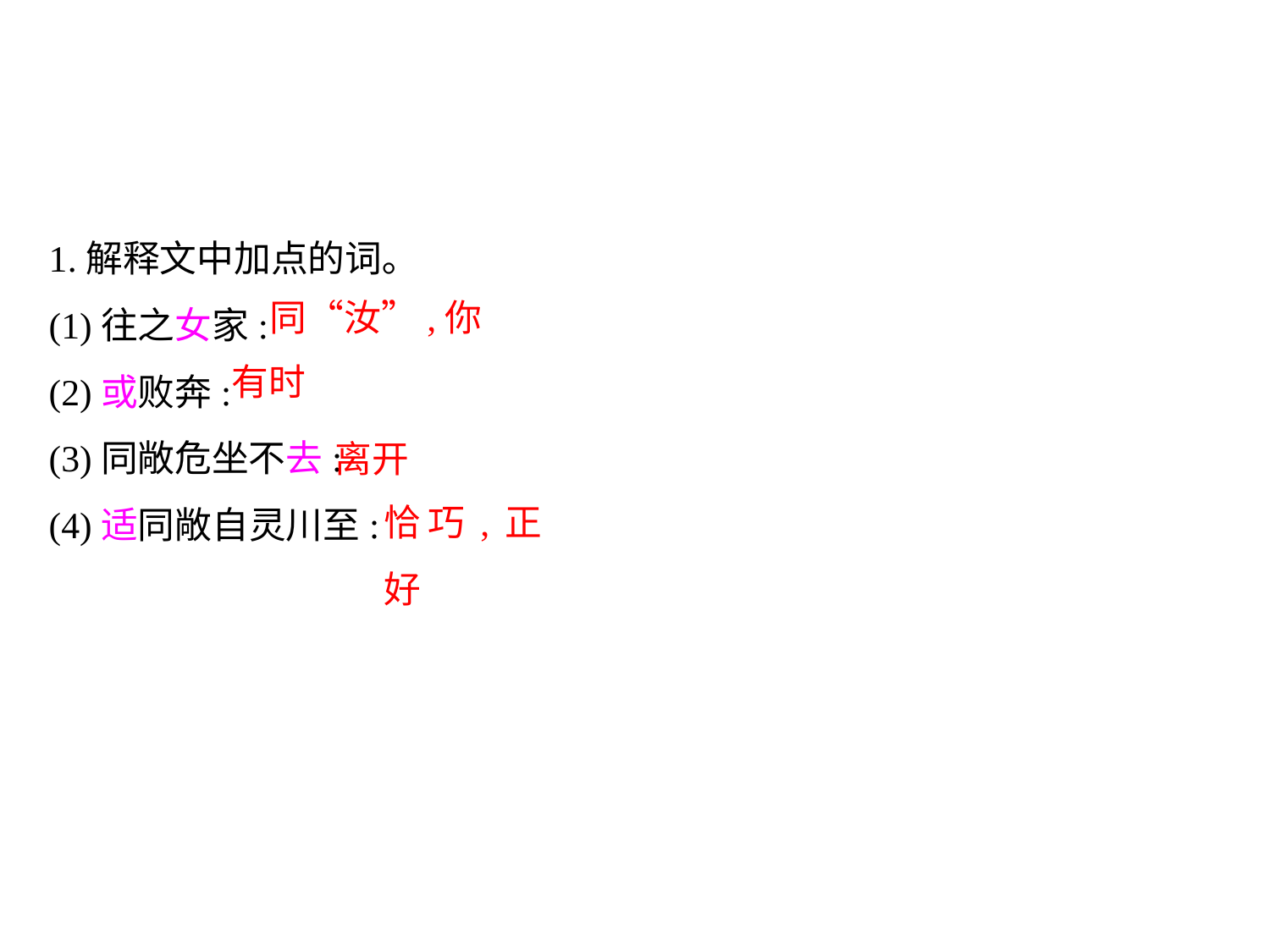

1.解释文中加点的词｡
(1)往之女家:
(2)或败奔:
(3)同敞危坐不去:
(4)适同敞自灵川至:
同“汝”,你
有时
离开
恰巧,正好